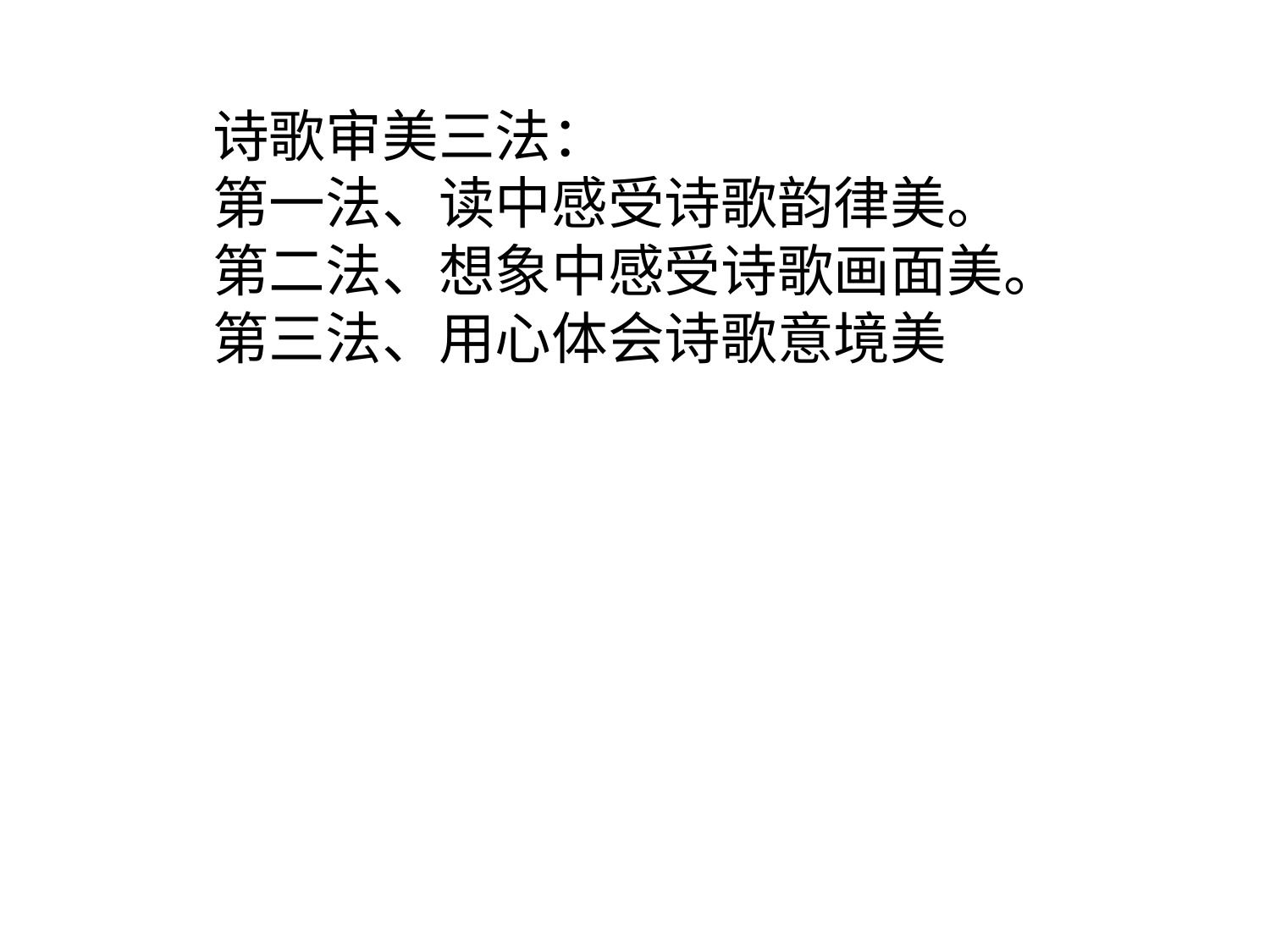

诗歌审美三法：
第一法、读中感受诗歌韵律美。第二法、想象中感受诗歌画面美。第三法、用心体会诗歌意境美